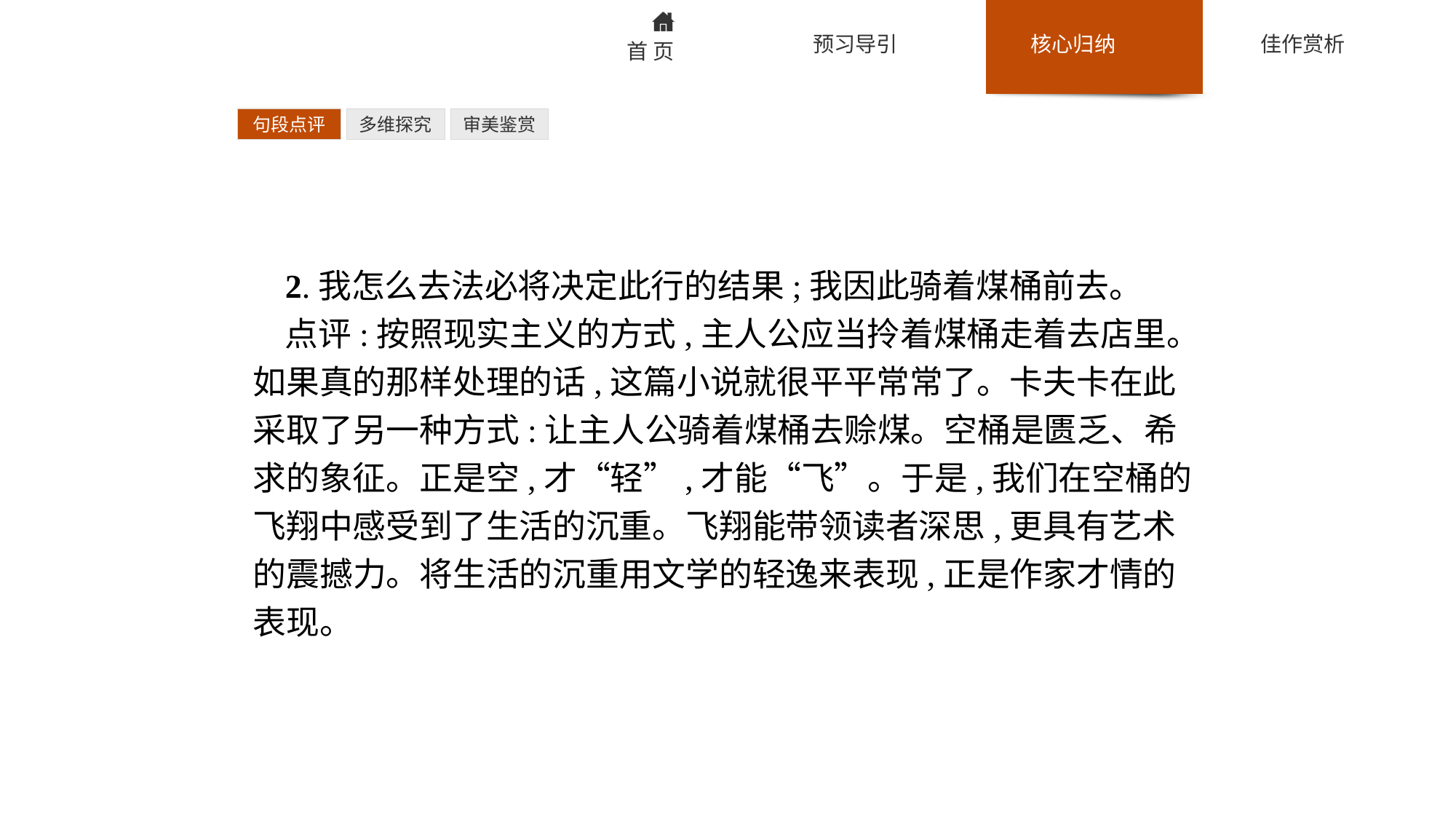

句段点评
多维探究
审美鉴赏
2.我怎么去法必将决定此行的结果;我因此骑着煤桶前去。
点评:按照现实主义的方式,主人公应当拎着煤桶走着去店里。如果真的那样处理的话,这篇小说就很平平常常了。卡夫卡在此采取了另一种方式:让主人公骑着煤桶去赊煤。空桶是匮乏、希求的象征。正是空,才“轻”,才能“飞”。于是,我们在空桶的飞翔中感受到了生活的沉重。飞翔能带领读者深思,更具有艺术的震撼力。将生活的沉重用文学的轻逸来表现,正是作家才情的表现。